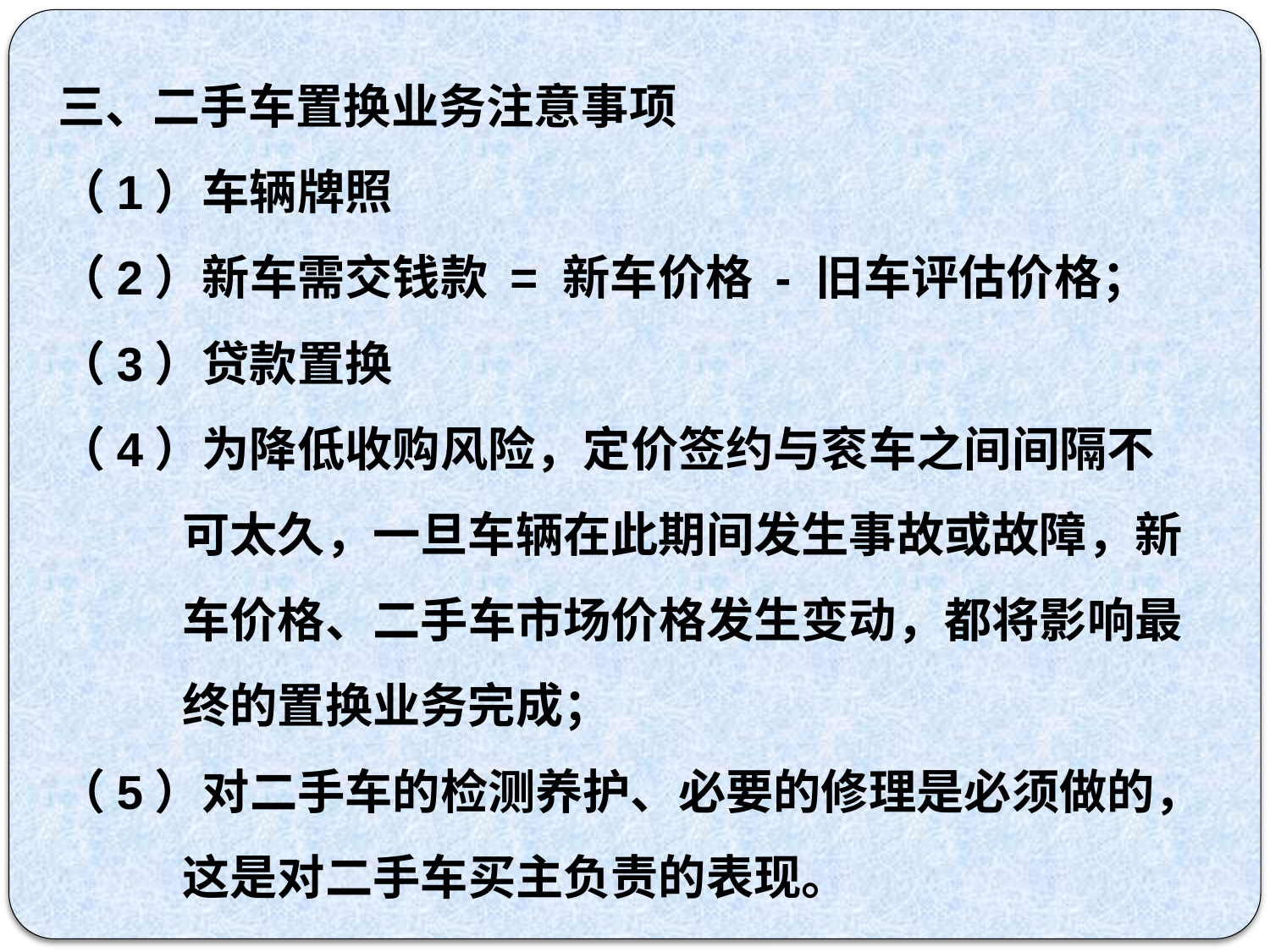

三、二手车置换业务注意事项
（1）车辆牌照
（2）新车需交钱款 = 新车价格 - 旧车评估价格；
（3）贷款置换
（4）为降低收购风险，定价签约与衮车之间间隔不可太久，一旦车辆在此期间发生事故或故障，新车价格、二手车市场价格发生变动，都将影响最终的置换业务完成；
（5）对二手车的检测养护、必要的修理是必须做的，这是对二手车买主负责的表现。